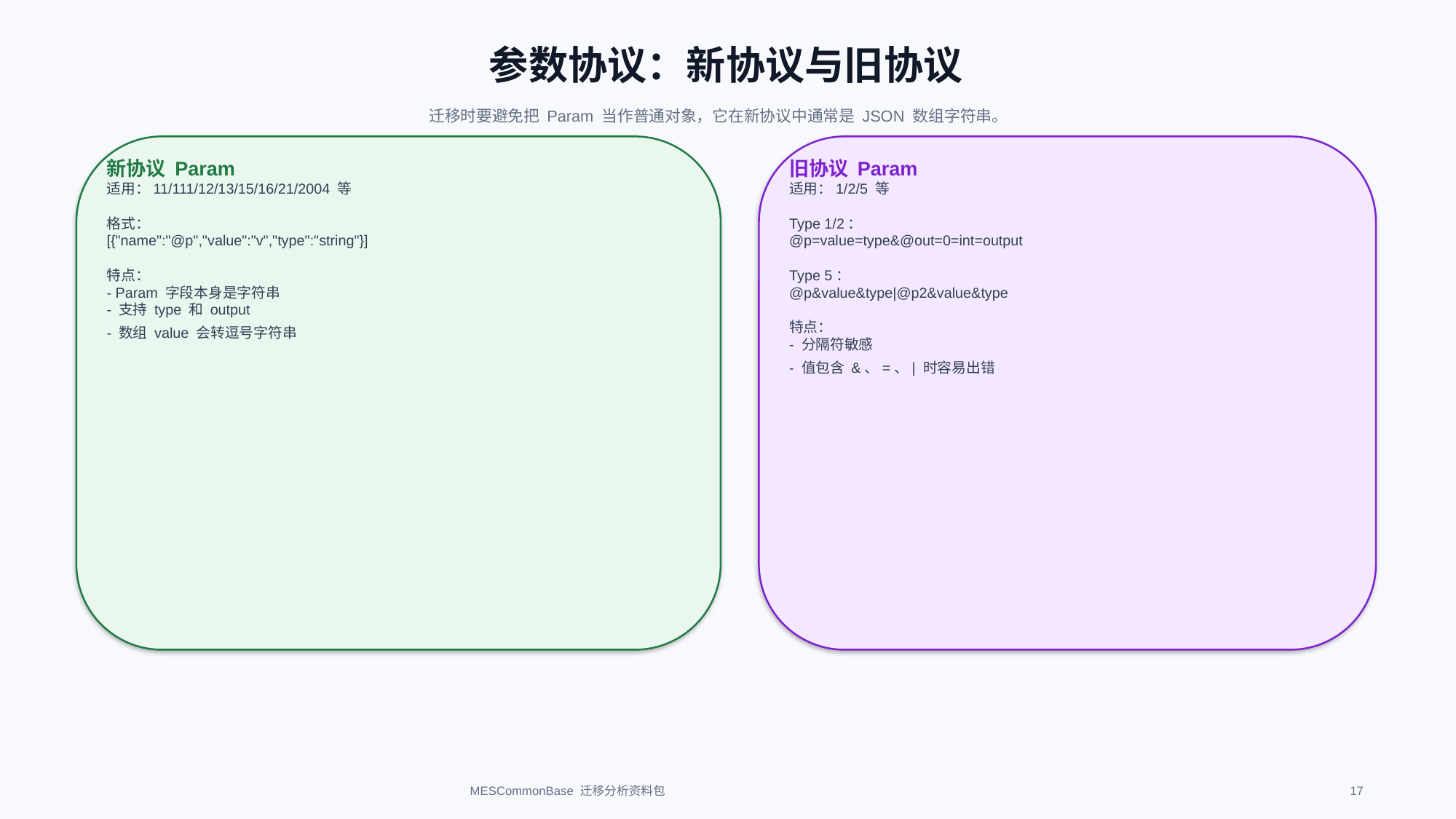

参数协议：新协议与旧协议
迁移时要避免把 Param 当作普通对象，它在新协议中通常是 JSON 数组字符串。

新协议 Param
适用：11/111/12/13/15/16/21/2004 等

格式：
[{"name":"@p","value":"v","type":"string"}]

特点：
- Param 字段本身是字符串
- 支持 type 和 output
- 数组 value 会转逗号字符串
旧协议 Param
适用：1/2/5 等

Type 1/2：
@p=value=type&@out=0=int=output

Type 5：
@p&value&type|@p2&value&type

特点：
- 分隔符敏感
- 值包含 &、=、| 时容易出错
MESCommonBase 迁移分析资料包
17